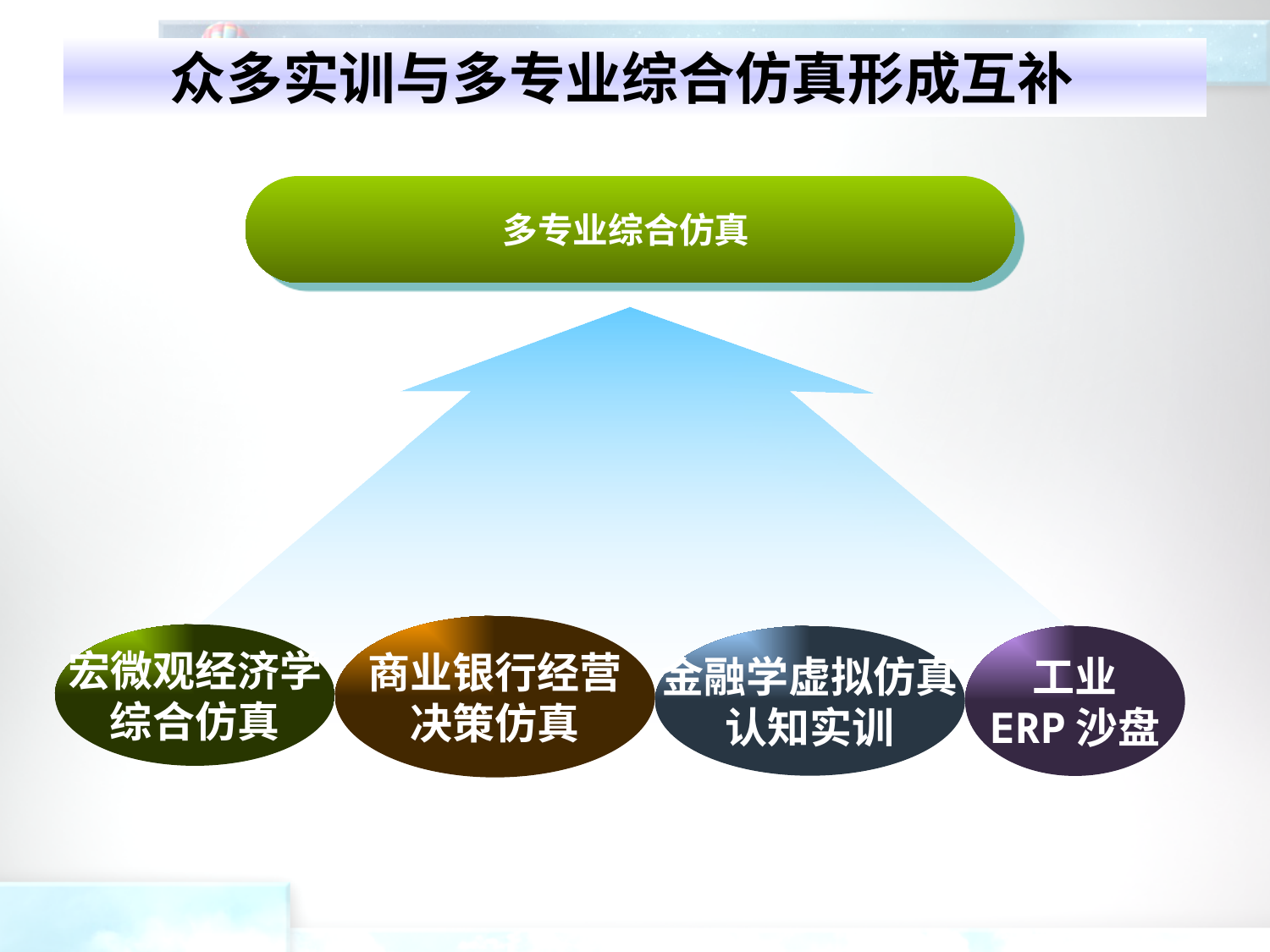

众多实训与多专业综合仿真形成互补
多专业综合仿真

商业银行经营
决策仿真
宏微观经济学
综合仿真
金融学虚拟仿真
认知实训
工业
ERP沙盘